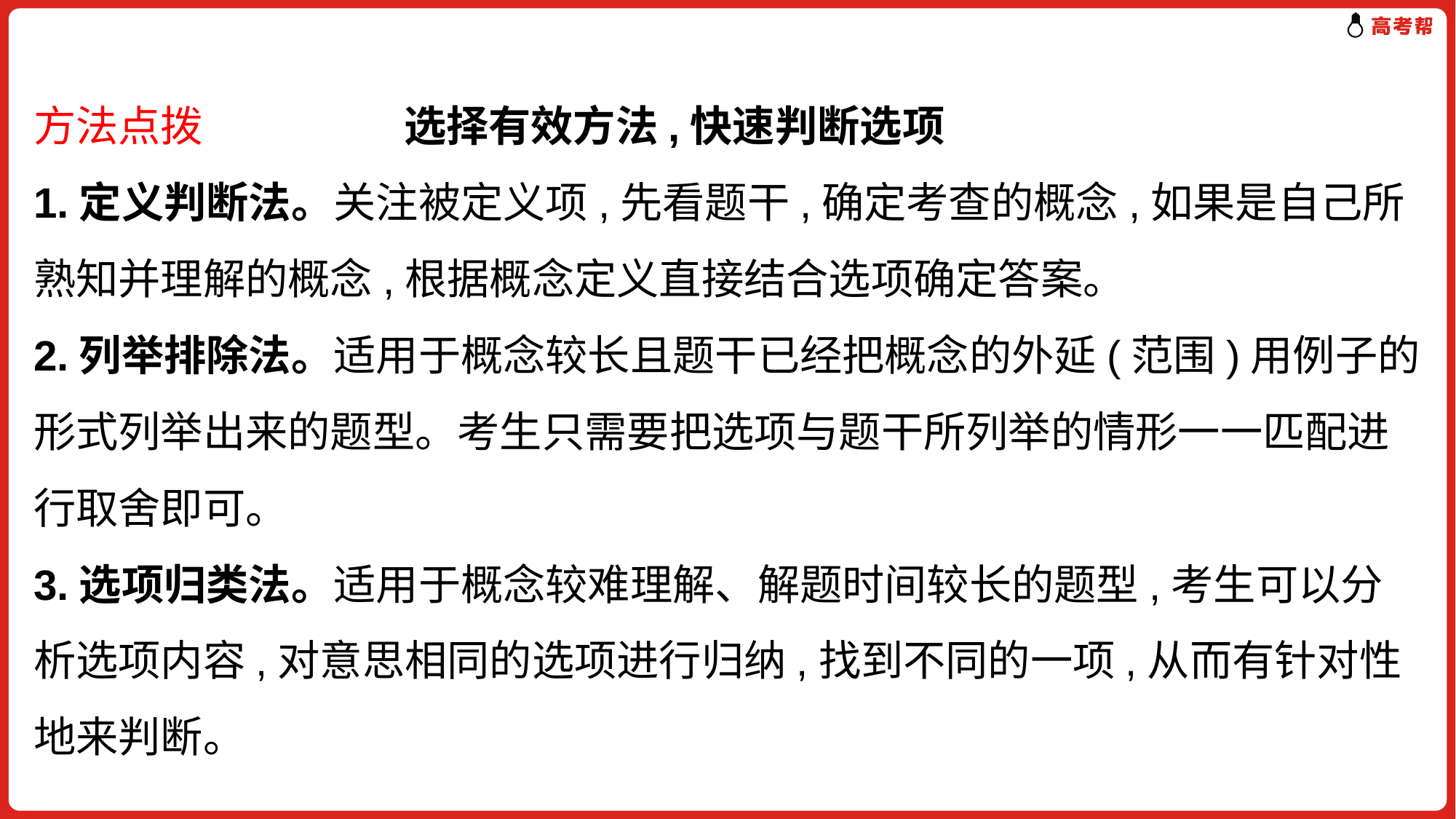

方法点拨                     选择有效方法,快速判断选项
1.定义判断法。关注被定义项,先看题干,确定考查的概念,如果是自己所熟知并理解的概念,根据概念定义直接结合选项确定答案。
2.列举排除法。适用于概念较长且题干已经把概念的外延(范围)用例子的形式列举出来的题型。考生只需要把选项与题干所列举的情形一一匹配进行取舍即可。
3.选项归类法。适用于概念较难理解、解题时间较长的题型,考生可以分析选项内容,对意思相同的选项进行归纳,找到不同的一项,从而有针对性地来判断。